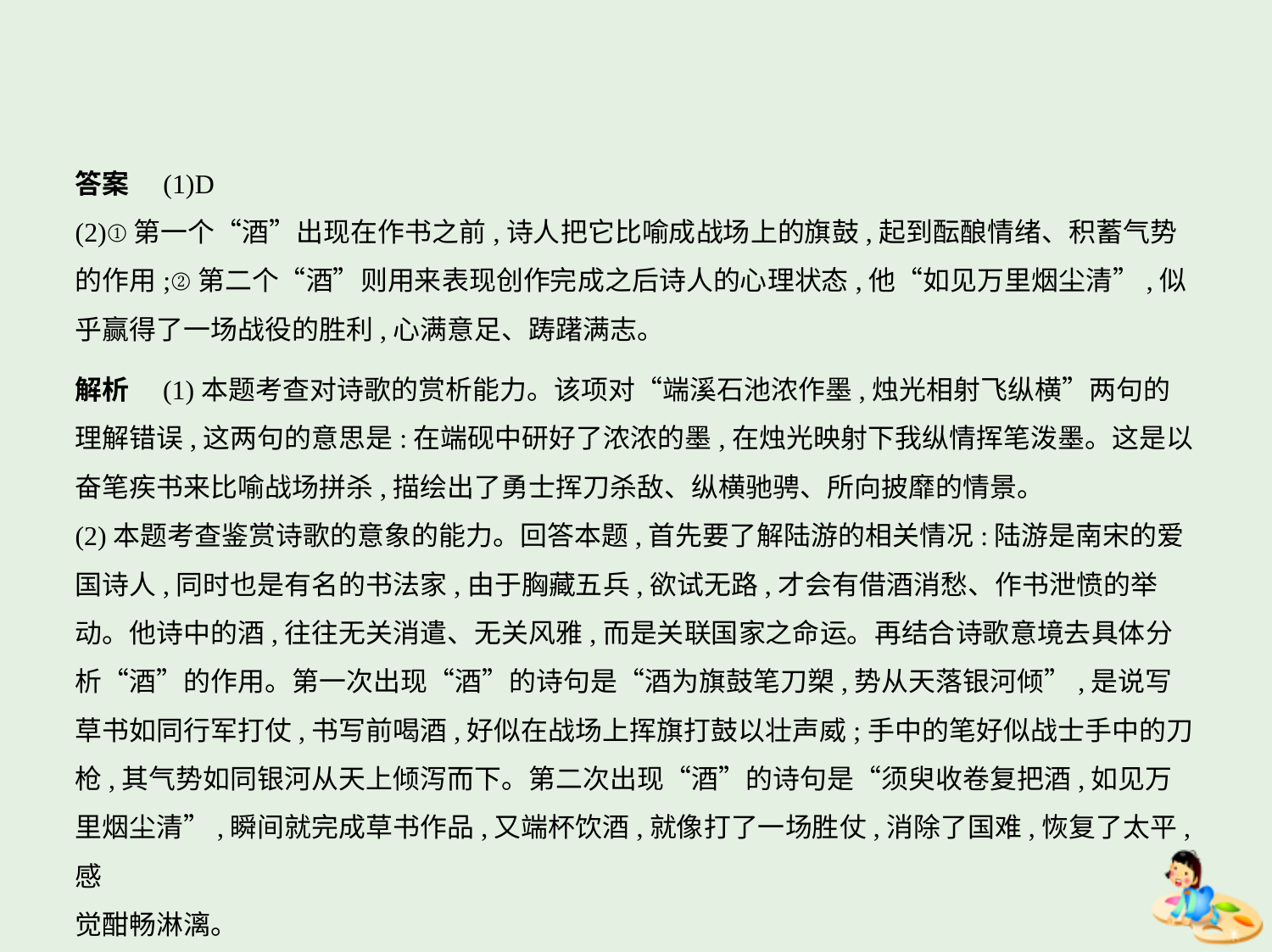

答案　(1)D
(2)①第一个“酒”出现在作书之前,诗人把它比喻成战场上的旗鼓,起到酝酿情绪、积蓄气势
的作用;②第二个“酒”则用来表现创作完成之后诗人的心理状态,他“如见万里烟尘清”,似
乎赢得了一场战役的胜利,心满意足、踌躇满志。
解析　(1)本题考查对诗歌的赏析能力。该项对“端溪石池浓作墨,烛光相射飞纵横”两句的
理解错误,这两句的意思是:在端砚中研好了浓浓的墨,在烛光映射下我纵情挥笔泼墨。这是以
奋笔疾书来比喻战场拼杀,描绘出了勇士挥刀杀敌、纵横驰骋、所向披靡的情景。
(2)本题考查鉴赏诗歌的意象的能力。回答本题,首先要了解陆游的相关情况:陆游是南宋的爱
国诗人,同时也是有名的书法家,由于胸藏五兵,欲试无路,才会有借酒消愁、作书泄愤的举
动。他诗中的酒,往往无关消遣、无关风雅,而是关联国家之命运。再结合诗歌意境去具体分
析“酒”的作用。第一次出现“酒”的诗句是“酒为旗鼓笔刀槊,势从天落银河倾”,是说写
草书如同行军打仗,书写前喝酒,好似在战场上挥旗打鼓以壮声威;手中的笔好似战士手中的刀
枪,其气势如同银河从天上倾泻而下。第二次出现“酒”的诗句是“须臾收卷复把酒,如见万
里烟尘清”,瞬间就完成草书作品,又端杯饮酒,就像打了一场胜仗,消除了国难,恢复了太平,感
觉酣畅淋漓。